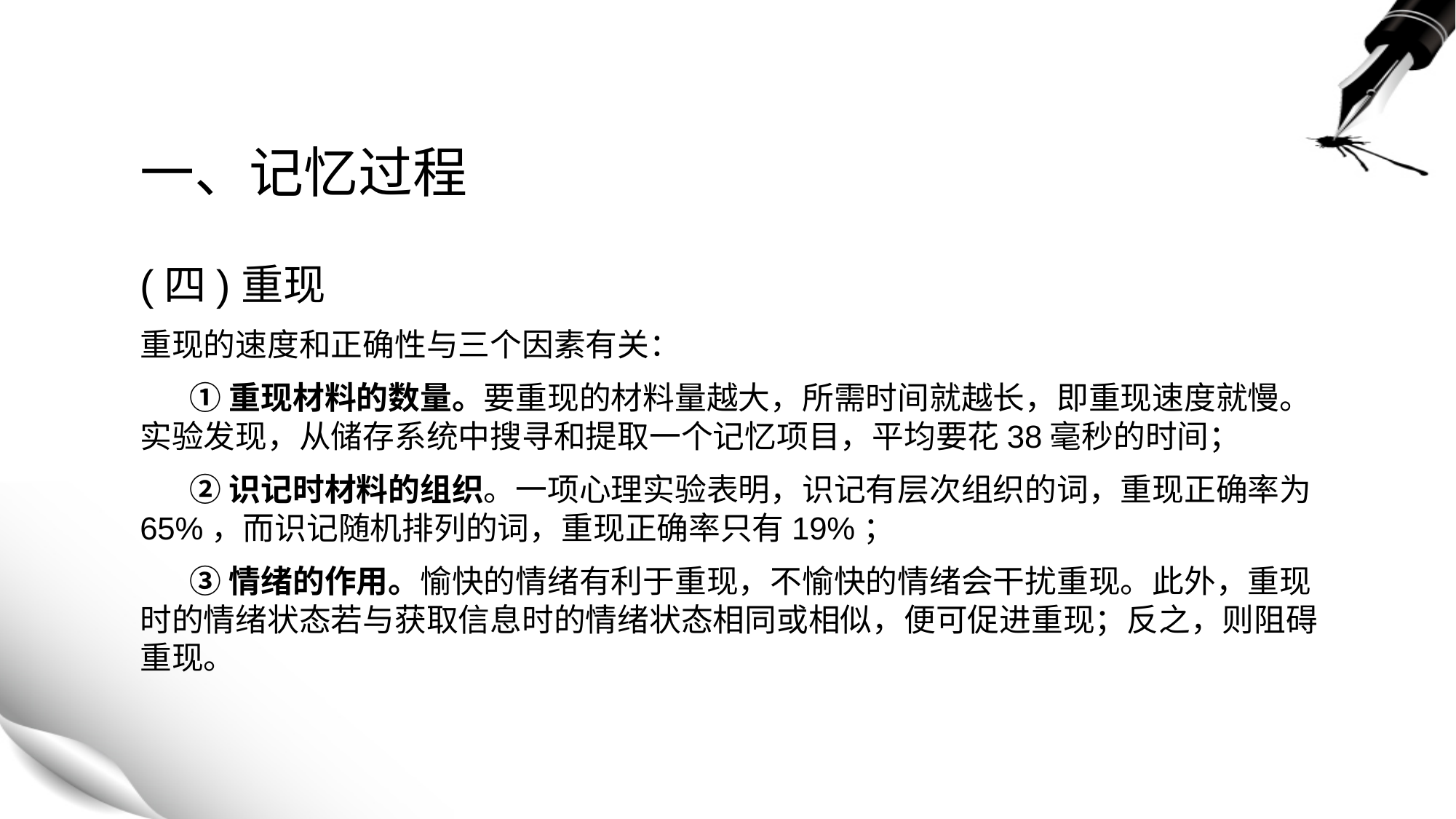

# 一、记忆过程
(四)重现
重现的速度和正确性与三个因素有关：
       ①重现材料的数量。要重现的材料量越大，所需时间就越长，即重现速度就慢。实验发现，从储存系统中搜寻和提取一个记忆项目，平均要花38毫秒的时间；
       ②识记时材料的组织。一项心理实验表明，识记有层次组织的词，重现正确率为65%，而识记随机排列的词，重现正确率只有19%；
       ③情绪的作用。愉快的情绪有利于重现，不愉快的情绪会干扰重现。此外，重现时的情绪状态若与获取信息时的情绪状态相同或相似，便可促进重现；反之，则阻碍重现。